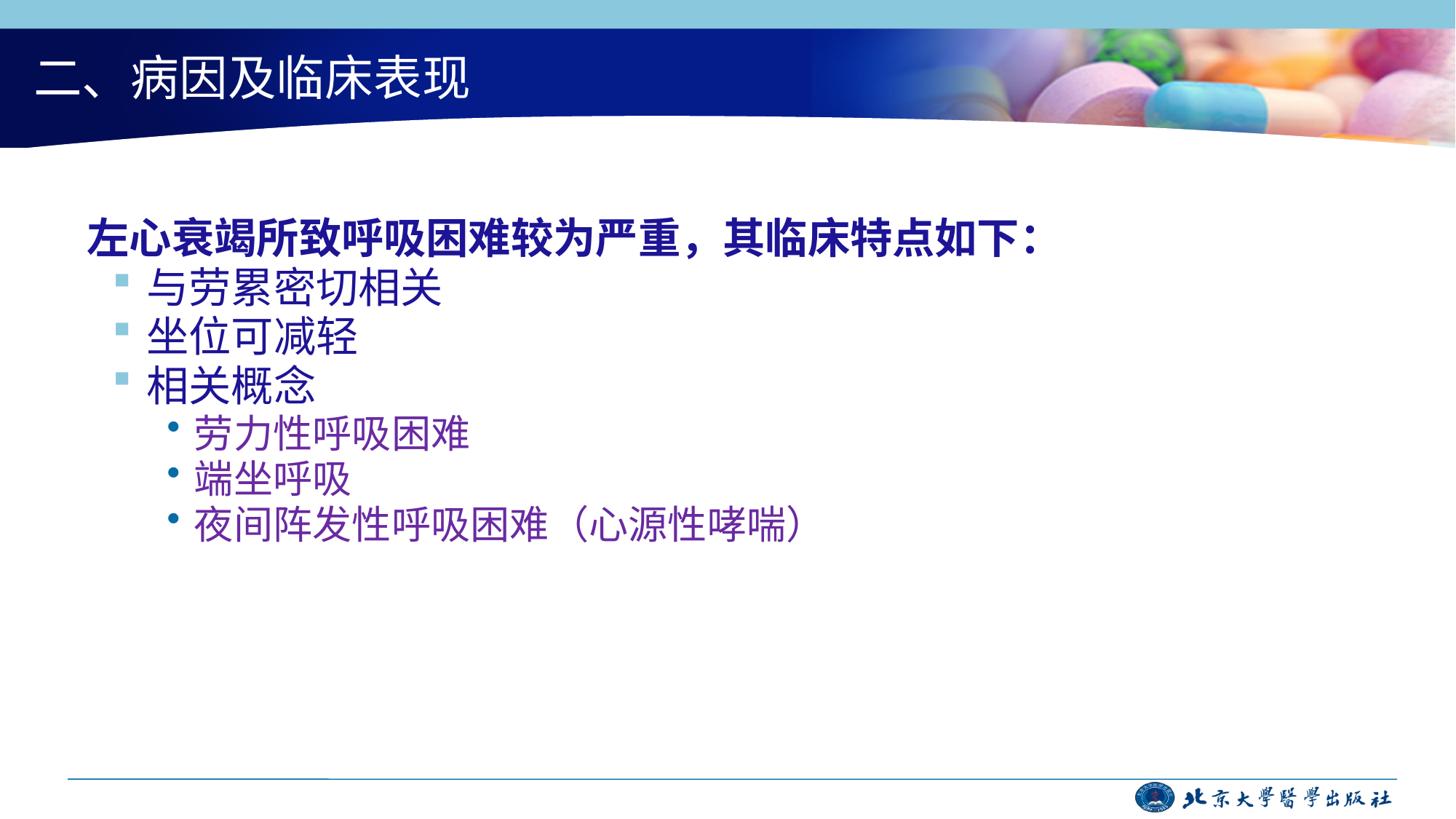

# 二、病因及临床表现
  左心衰竭所致呼吸困难较为严重，其临床特点如下：
与劳累密切相关
坐位可减轻
相关概念
劳力性呼吸困难
端坐呼吸
夜间阵发性呼吸困难（心源性哮喘）